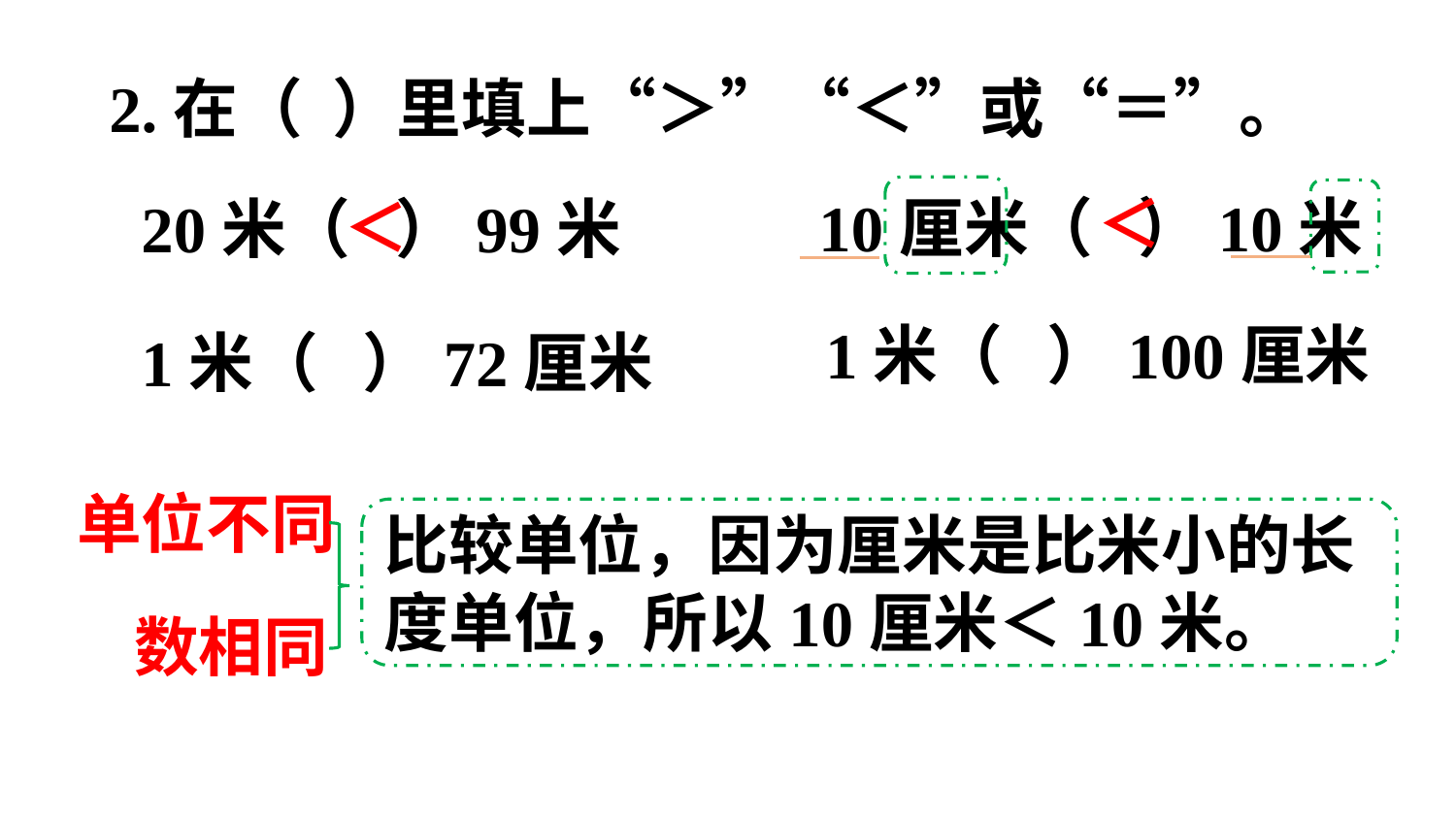

2.在（  ）里填上“＞”“＜”或“＝”。
＜

＜
10厘米（   ）10米
20米（   ）99米
1米（   ）100厘米
1米（   ）72厘米
单位不同
比较单位，因为厘米是比米小的长度单位，所以10厘米＜10米。

数相同